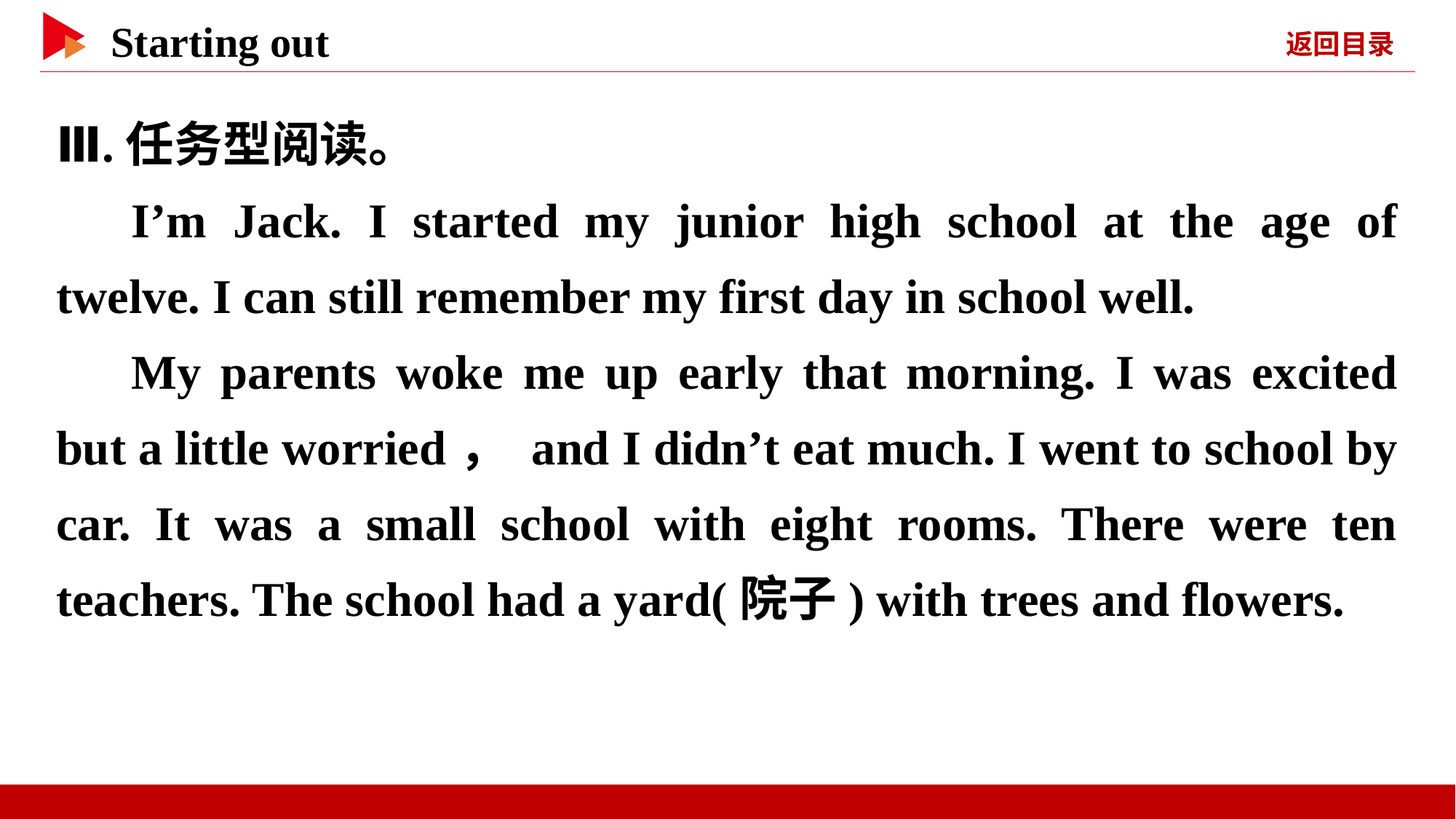

Ⅲ.任务型阅读。
I’m Jack. I started my junior high school at the age of twelve. I can still remember my first day in school well.
My parents woke me up early that morning. I was excited but a little worried， and I didn’t eat much. I went to school by car. It was a small school with eight rooms. There were ten teachers. The school had a yard(院子) with trees and flowers.